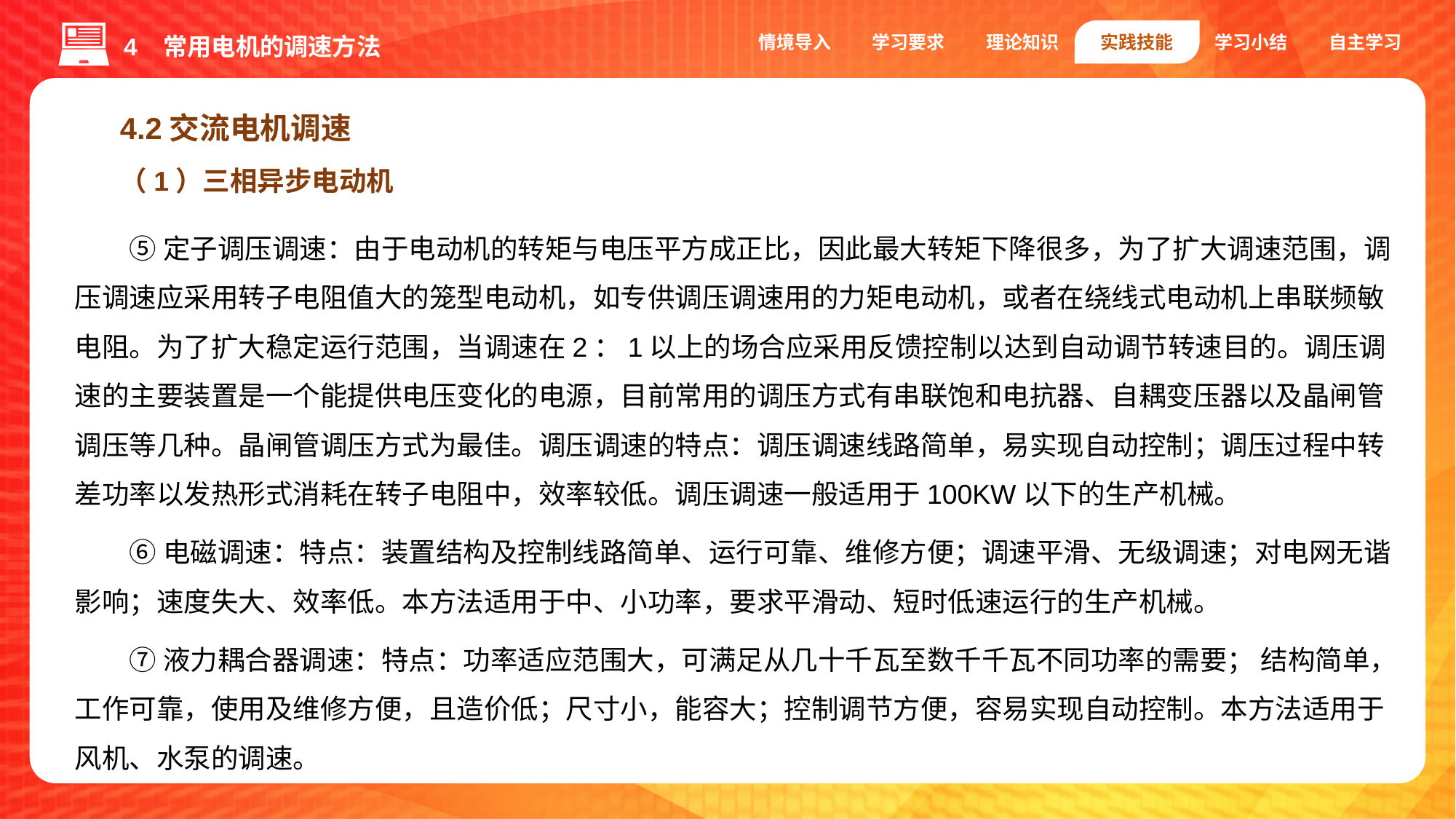

情境导入
学习要求
理论知识
实践技能
学习小结
自主学习

4   常用电机的调速方法
4.2交流电机调速
（1）三相异步电动机
⑤定子调压调速：由于电动机的转矩与电压平方成正比，因此最大转矩下降很多，为了扩大调速范围，调压调速应采用转子电阻值大的笼型电动机，如专供调压调速用的力矩电动机，或者在绕线式电动机上串联频敏电阻。为了扩大稳定运行范围，当调速在2：1以上的场合应采用反馈控制以达到自动调节转速目的。调压调速的主要装置是一个能提供电压变化的电源，目前常用的调压方式有串联饱和电抗器、自耦变压器以及晶闸管调压等几种。晶闸管调压方式为最佳。调压调速的特点：调压调速线路简单，易实现自动控制；调压过程中转差功率以发热形式消耗在转子电阻中，效率较低。调压调速一般适用于100KW以下的生产机械。
⑥电磁调速：特点：装置结构及控制线路简单、运行可靠、维修方便；调速平滑、无级调速；对电网无谐影响；速度失大、效率低。本方法适用于中、小功率，要求平滑动、短时低速运行的生产机械。
⑦液力耦合器调速：特点：功率适应范围大，可满足从几十千瓦至数千千瓦不同功率的需要； 结构简单，工作可靠，使用及维修方便，且造价低；尺寸小，能容大；控制调节方便，容易实现自动控制。本方法适用于风机、水泵的调速。